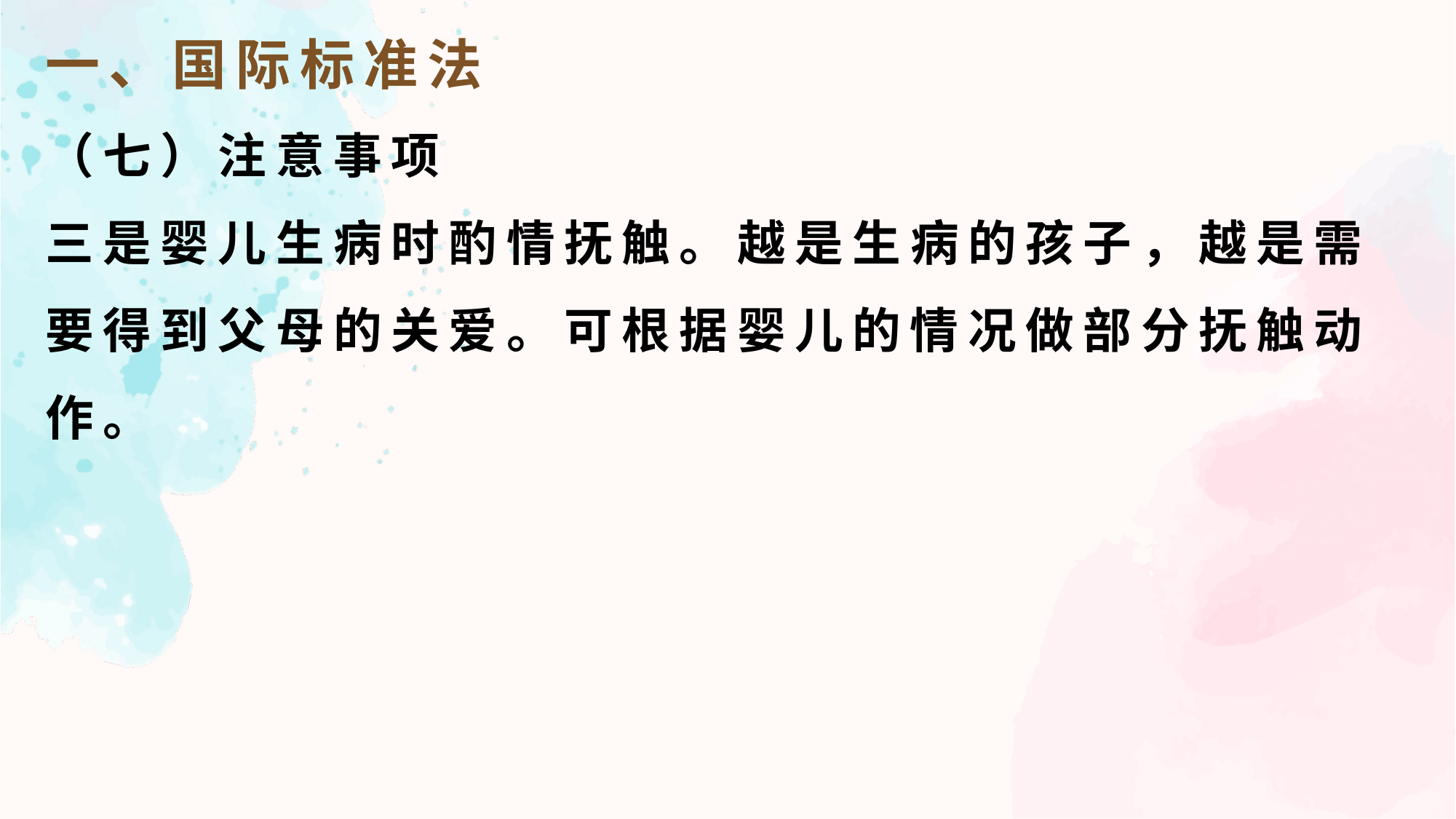

一、国际标准法
（七）注意事项
三是婴儿生病时酌情抚触。越是生病的孩子，越是需要得到父母的关爱。可根据婴儿的情况做部分抚触动作。